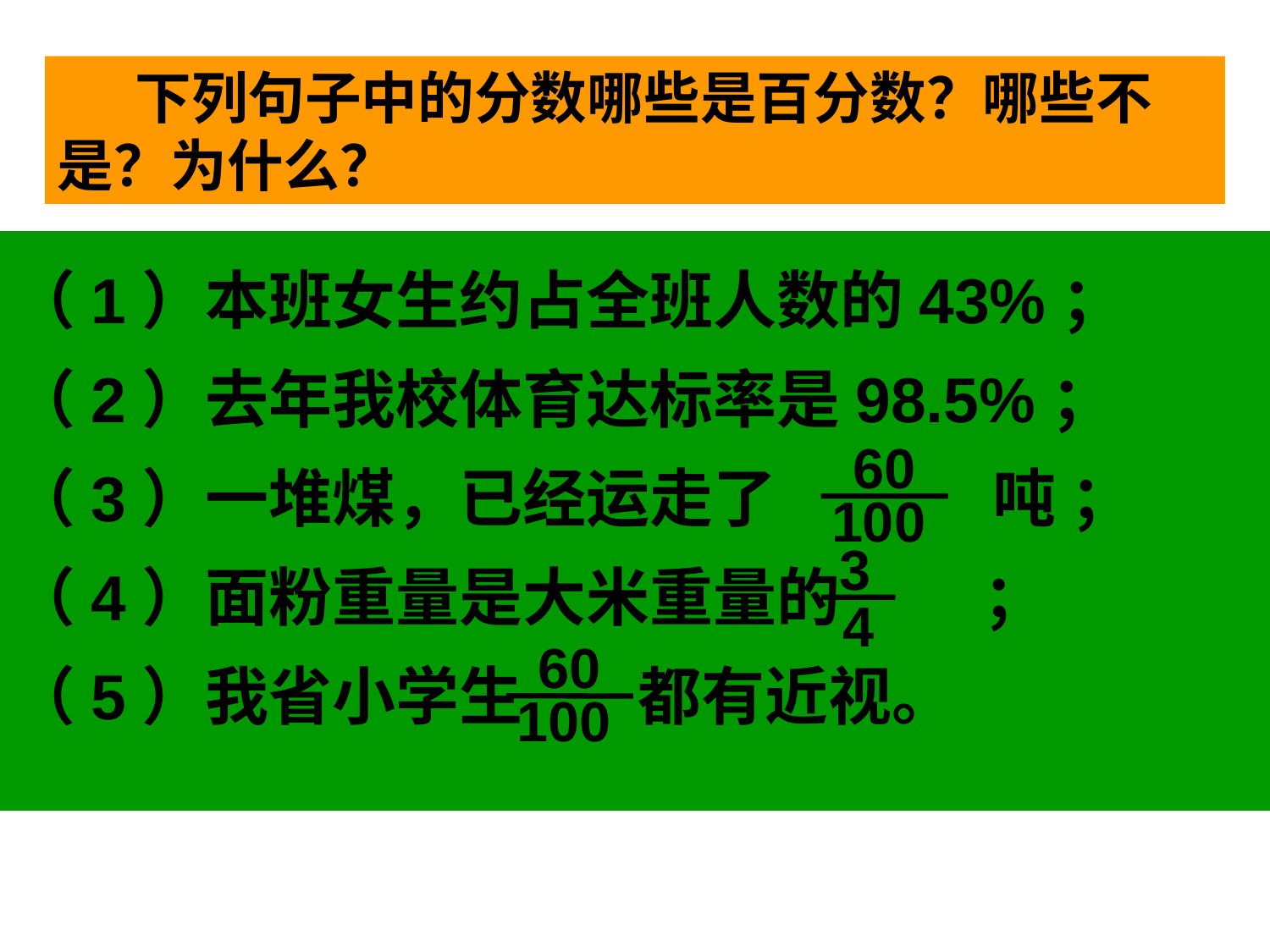

下列句子中的分数哪些是百分数？哪些不是？为什么？
（1）本班女生约占全班人数的43%；
（2）去年我校体育达标率是98.5%；
（3）一堆煤，已经运走了               吨 ；
（4）面粉重量是大米重量的          ；
（5）我省小学生        都有近视。
60
100

3
4

60
100